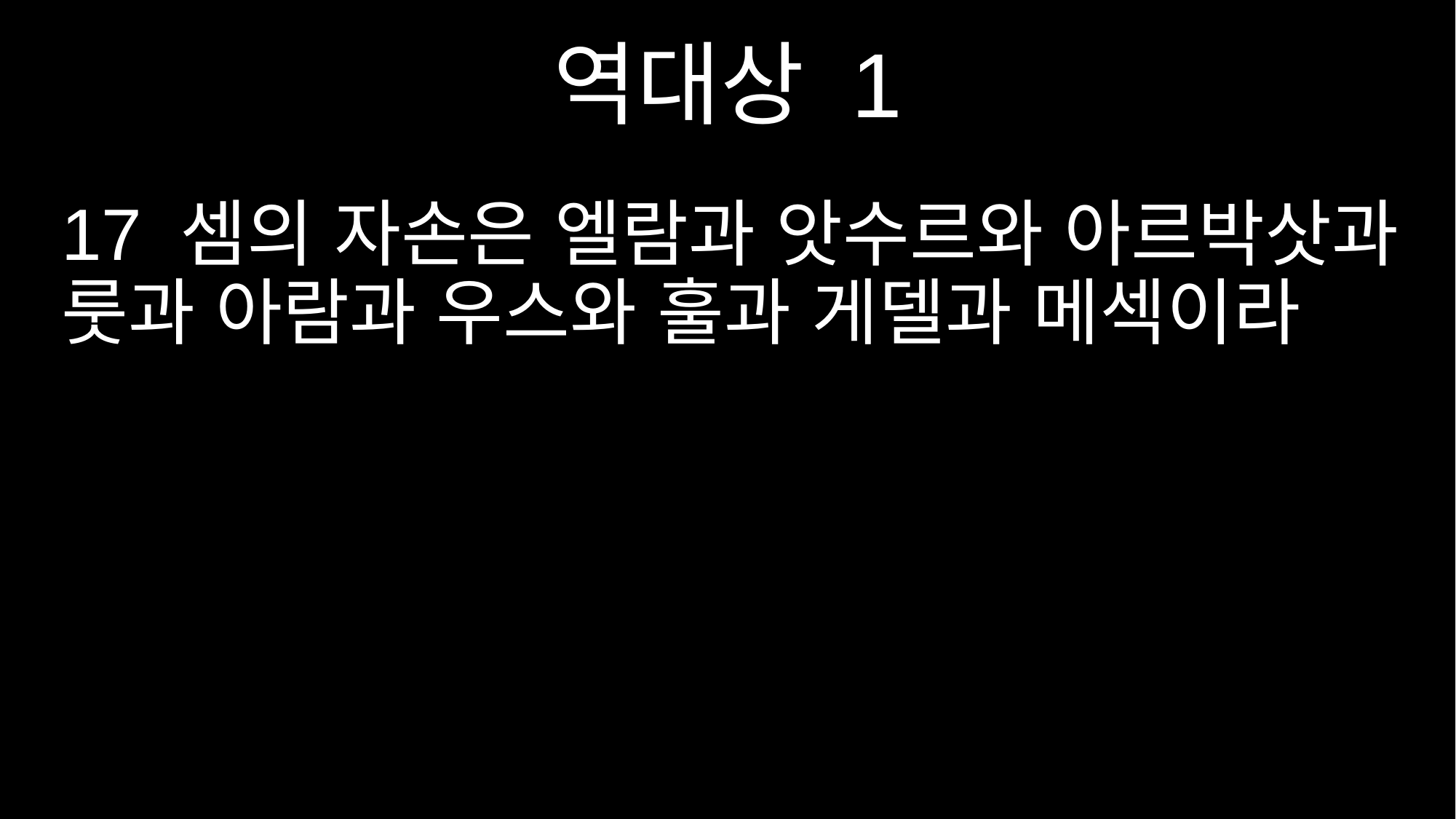

역대상 1
17 셈의 자손은 엘람과 앗수르와 아르박삿과 룻과 아람과 우스와 훌과 게델과 메섹이라